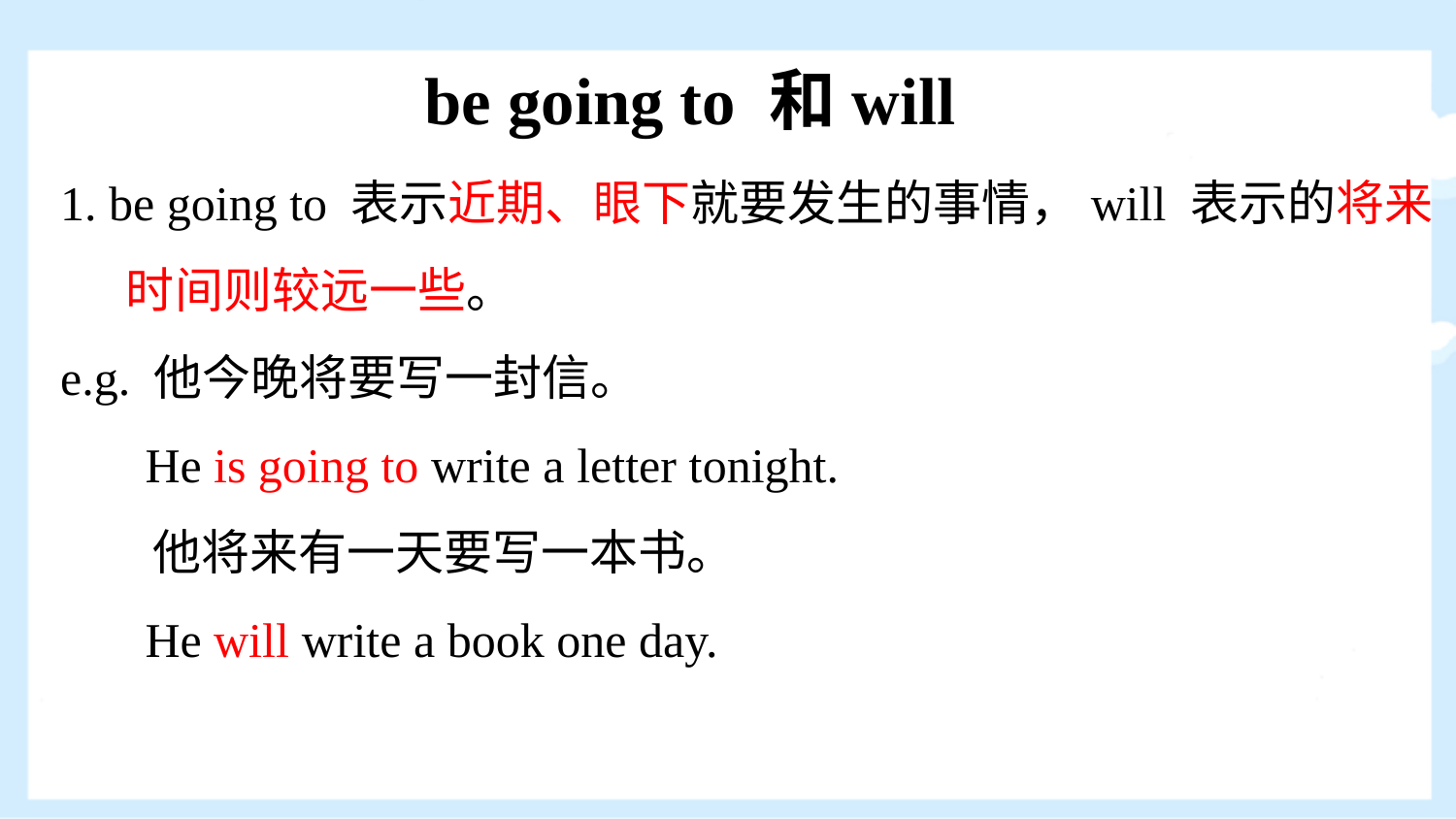

be going to 和will
1. be going to 表示近期、眼下就要发生的事情，will 表示的将来
    时间则较远一些。
e.g. 他今晚将要写一封信。
       He is going to write a letter tonight.
      他将来有一天要写一本书。
       He will write a book one day.